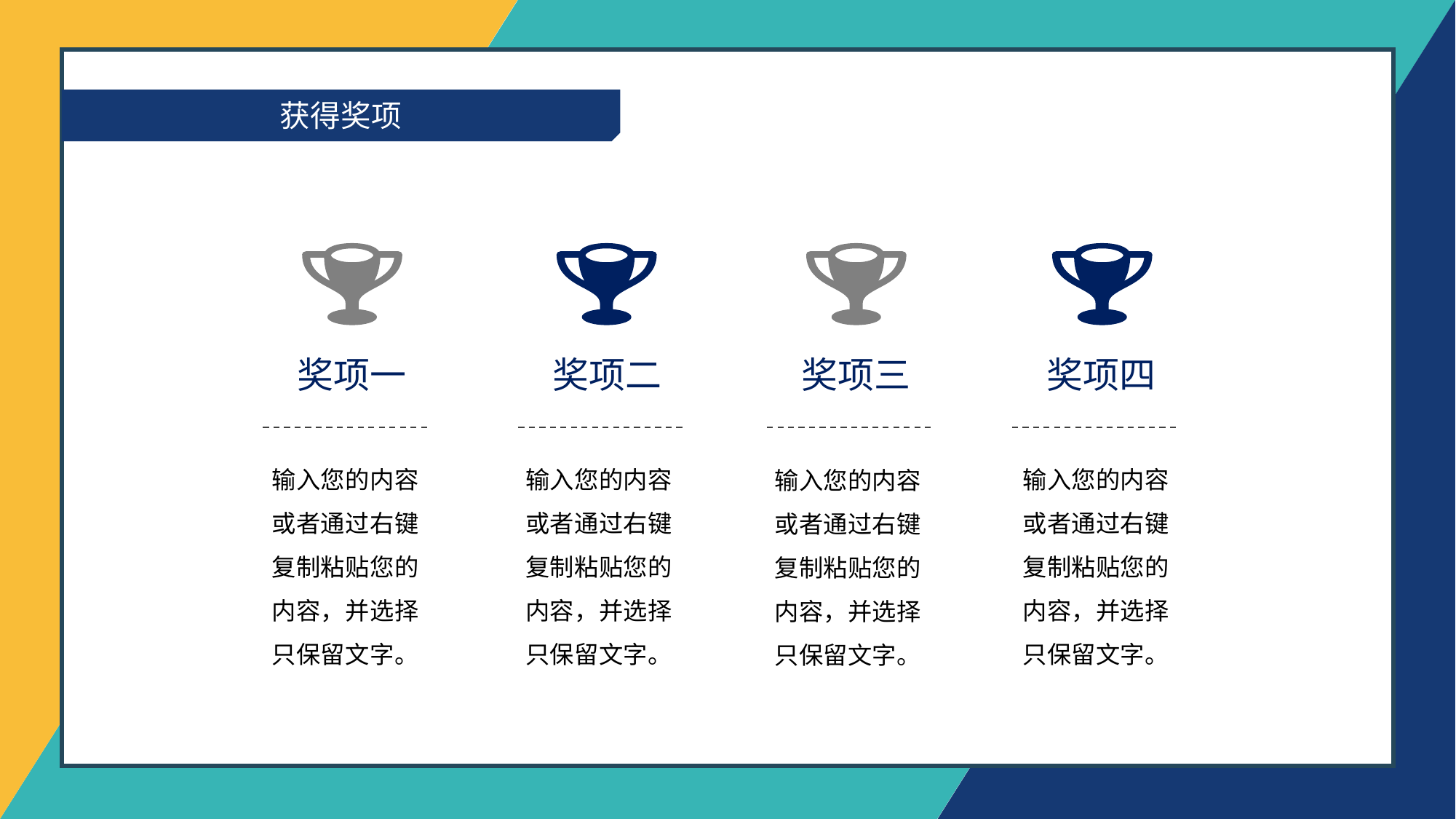

获得奖项

奖项一
奖项二
奖项三
奖项四
输入您的内容或者通过右键复制粘贴您的内容，并选择只保留文字。
输入您的内容或者通过右键复制粘贴您的内容，并选择只保留文字。
输入您的内容或者通过右键复制粘贴您的内容，并选择只保留文字。
输入您的内容或者通过右键复制粘贴您的内容，并选择只保留文字。